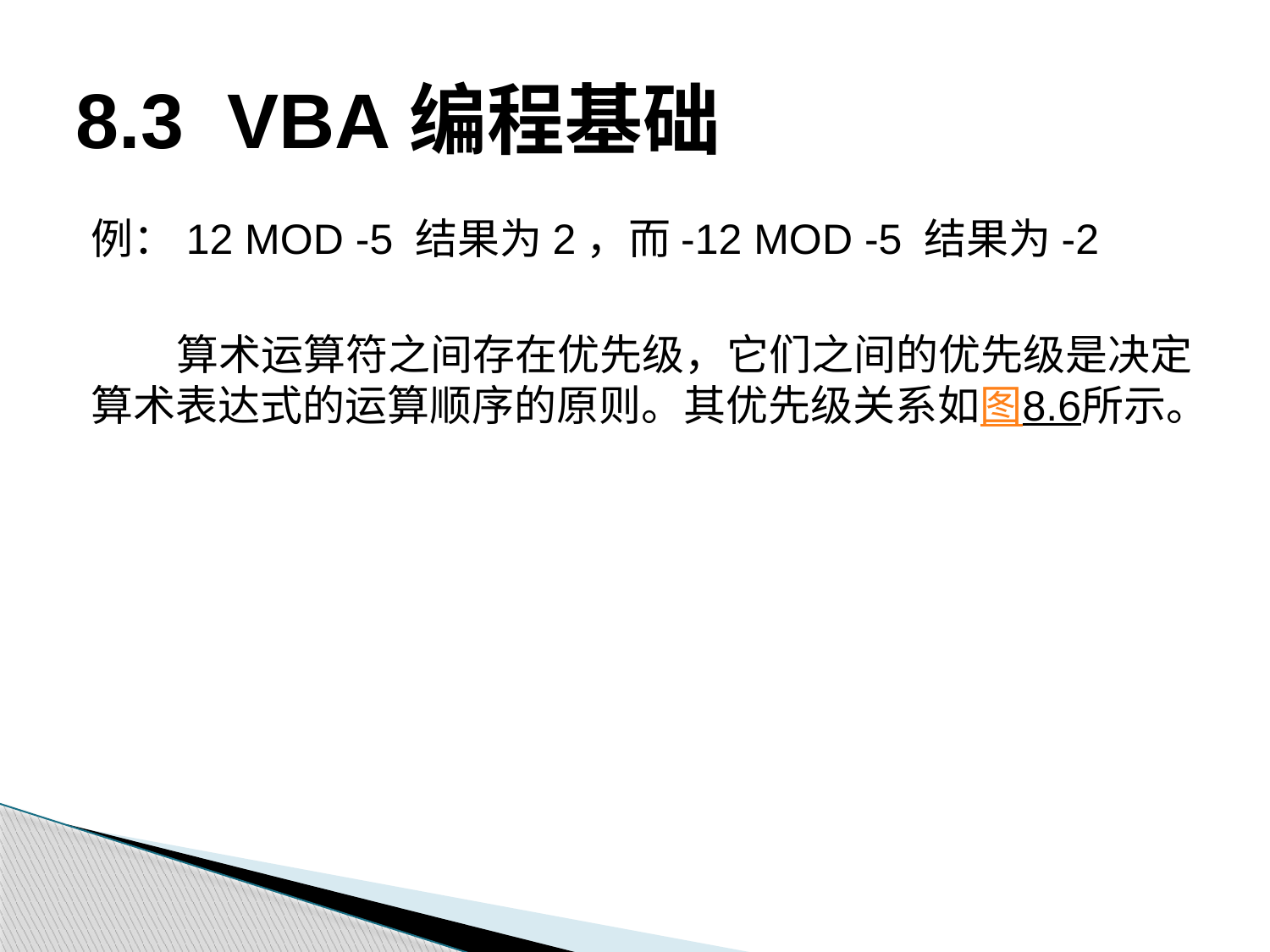

# 8.3  VBA编程基础
例：12 MOD -5 结果为2，而-12 MOD -5 结果为-2

算术运算符之间存在优先级，它们之间的优先级是决定算术表达式的运算顺序的原则。其优先级关系如图8.6所示。